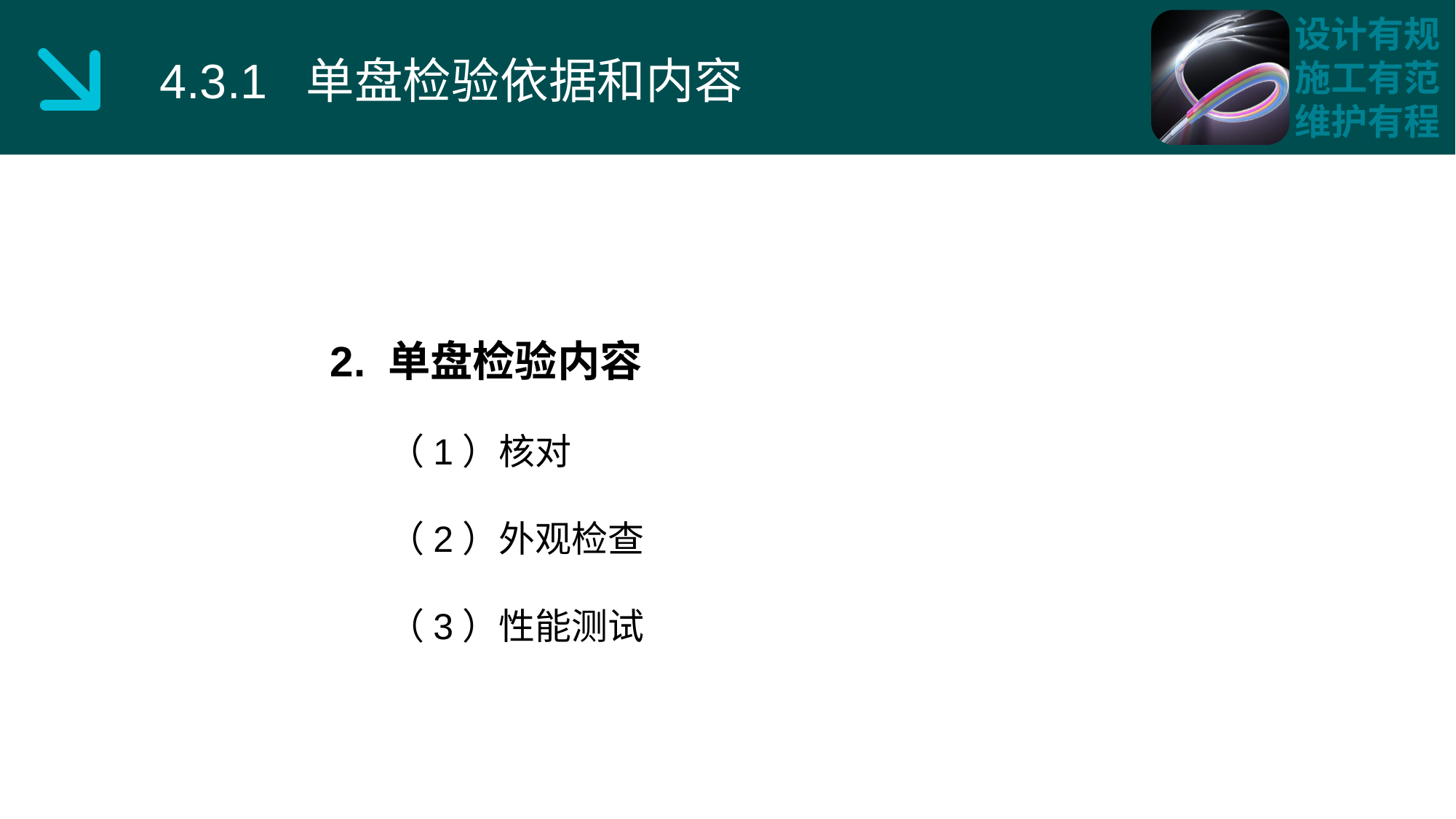

4.3.1  单盘检验依据和内容

2. 单盘检验内容

      （1）核对

      （2）外观检查

      （3）性能测试